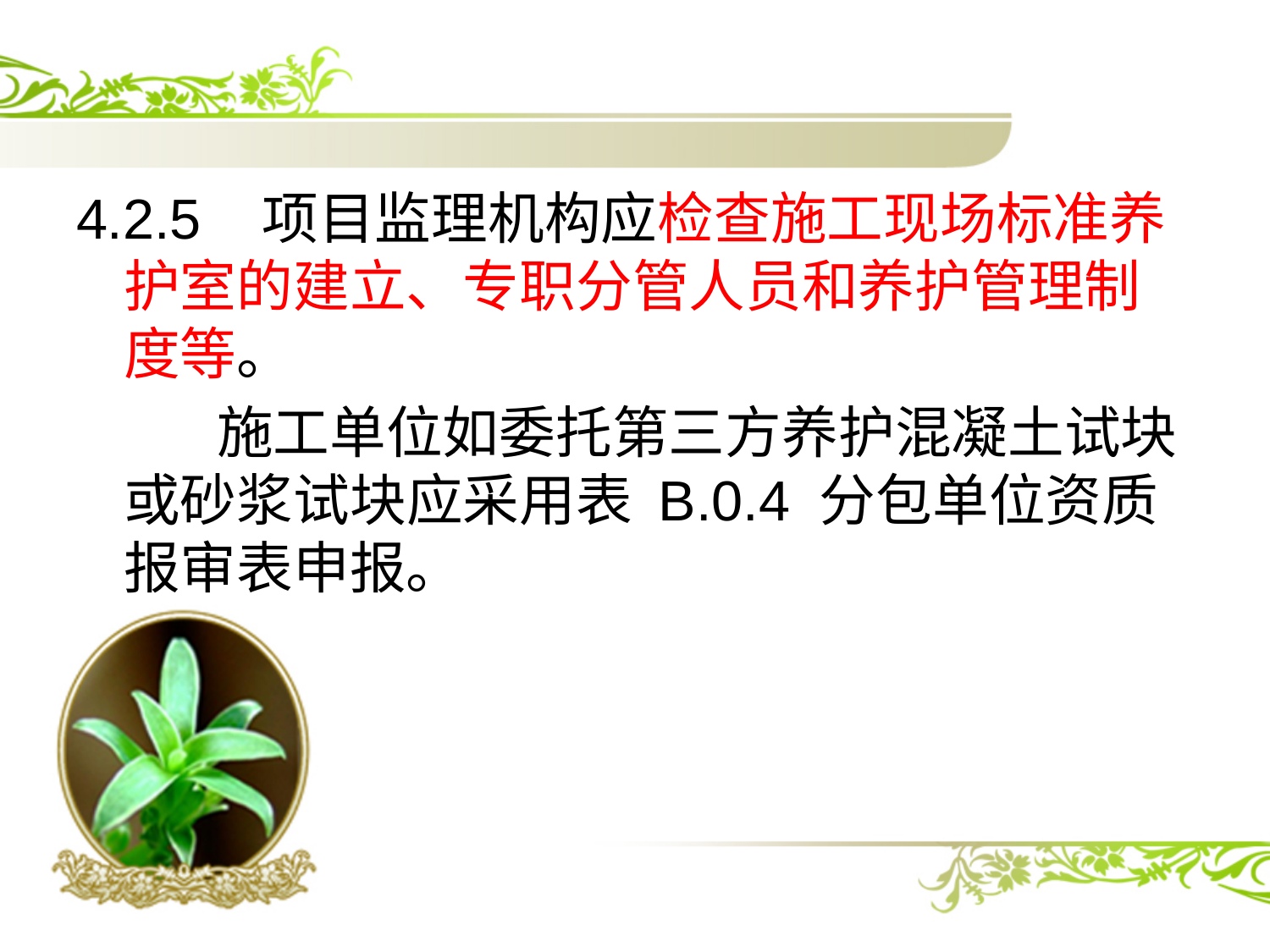

4.2.5   项目监理机构应检查施工现场标准养护室的建立、专职分管人员和养护管理制度等。
          施工单位如委托第三方养护混凝土试块或砂浆试块应采用表 B.0.4 分包单位资质报审表申报。